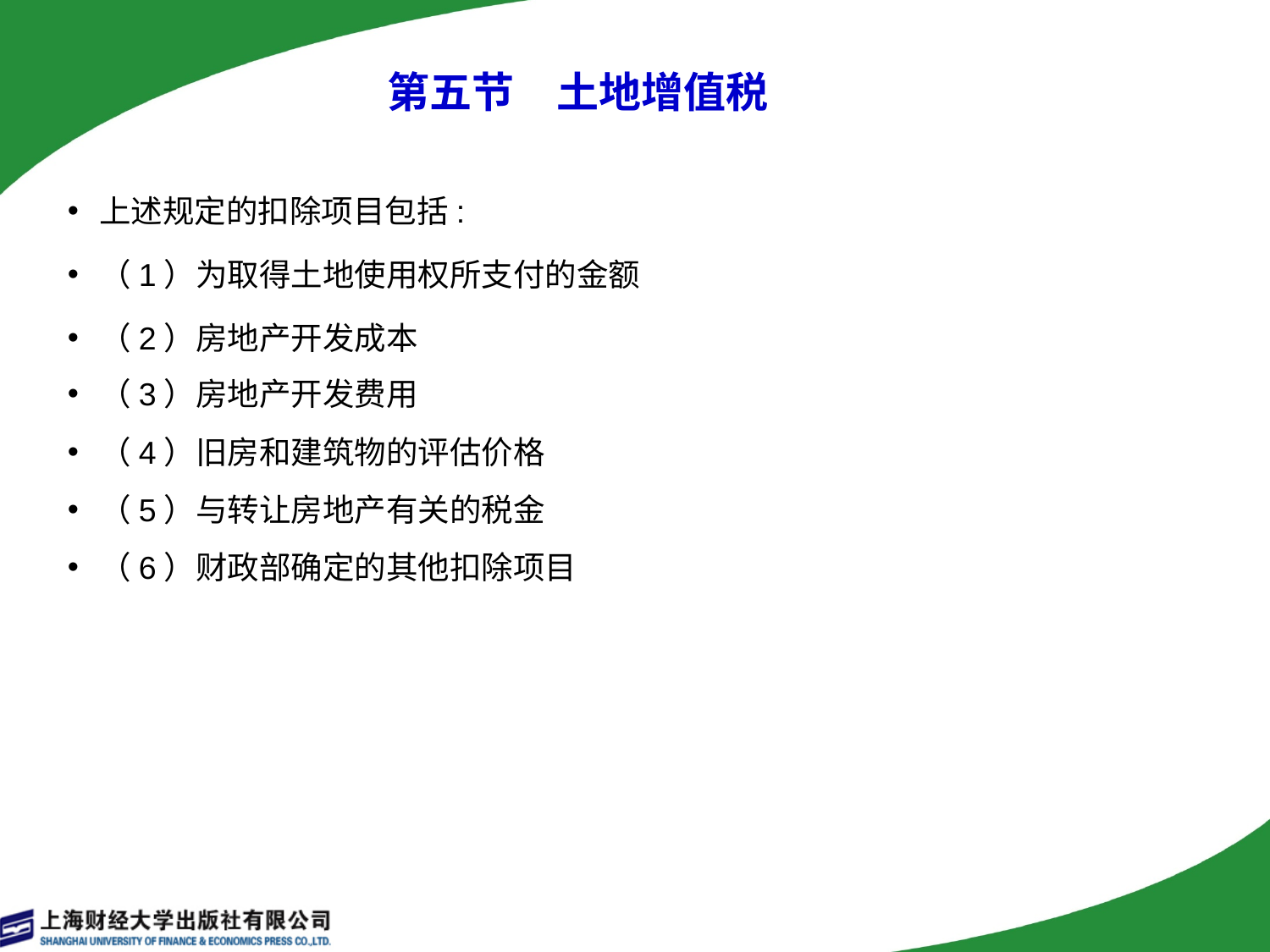

第五节　土地增值税
上述规定的扣除项目包括:
（1）为取得土地使用权所支付的金额
（2）房地产开发成本
（3）房地产开发费用
（4）旧房和建筑物的评估价格
（5）与转让房地产有关的税金
（6）财政部确定的其他扣除项目